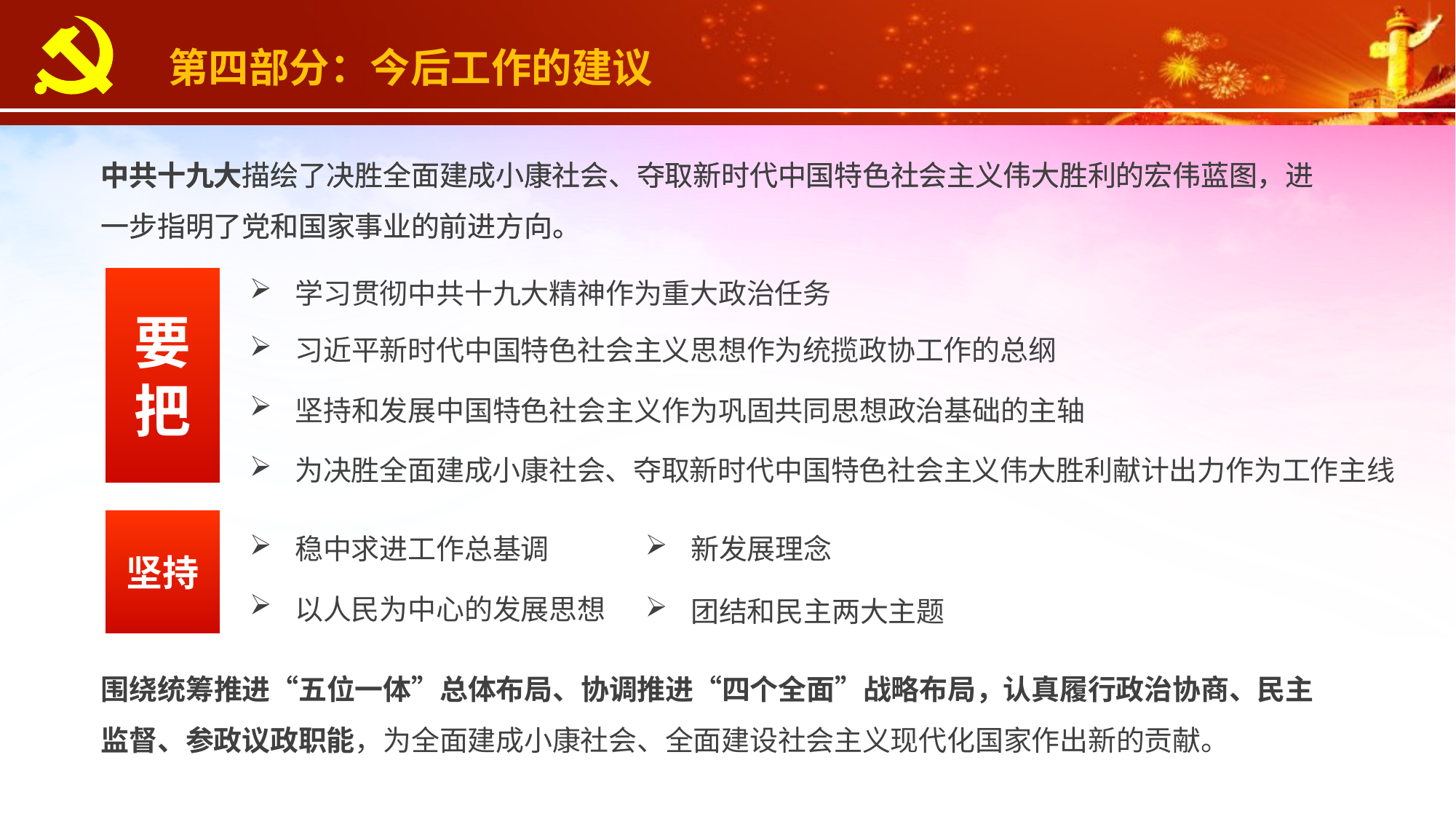

第四部分：今后工作的建议
中共十九大描绘了决胜全面建成小康社会、夺取新时代中国特色社会主义伟大胜利的宏伟蓝图，进一步指明了党和国家事业的前进方向。
中共十九大描绘了决胜全面建成小康社会、夺取新时代中国特色社会主义伟大胜利的宏伟蓝图，进一步指明了党和国家事业的前进方向。
学习贯彻中共十九大精神作为重大政治任务
要把
习近平新时代中国特色社会主义思想作为统揽政协工作的总纲
坚持和发展中国特色社会主义作为巩固共同思想政治基础的主轴
为决胜全面建成小康社会、夺取新时代中国特色社会主义伟大胜利献计出力作为工作主线
稳中求进工作总基调
新发展理念
坚持
以人民为中心的发展思想
团结和民主两大主题
围绕统筹推进“五位一体”总体布局、协调推进“四个全面”战略布局，认真履行政治协商、民主监督、参政议政职能，为全面建成小康社会、全面建设社会主义现代化国家作出新的贡献。